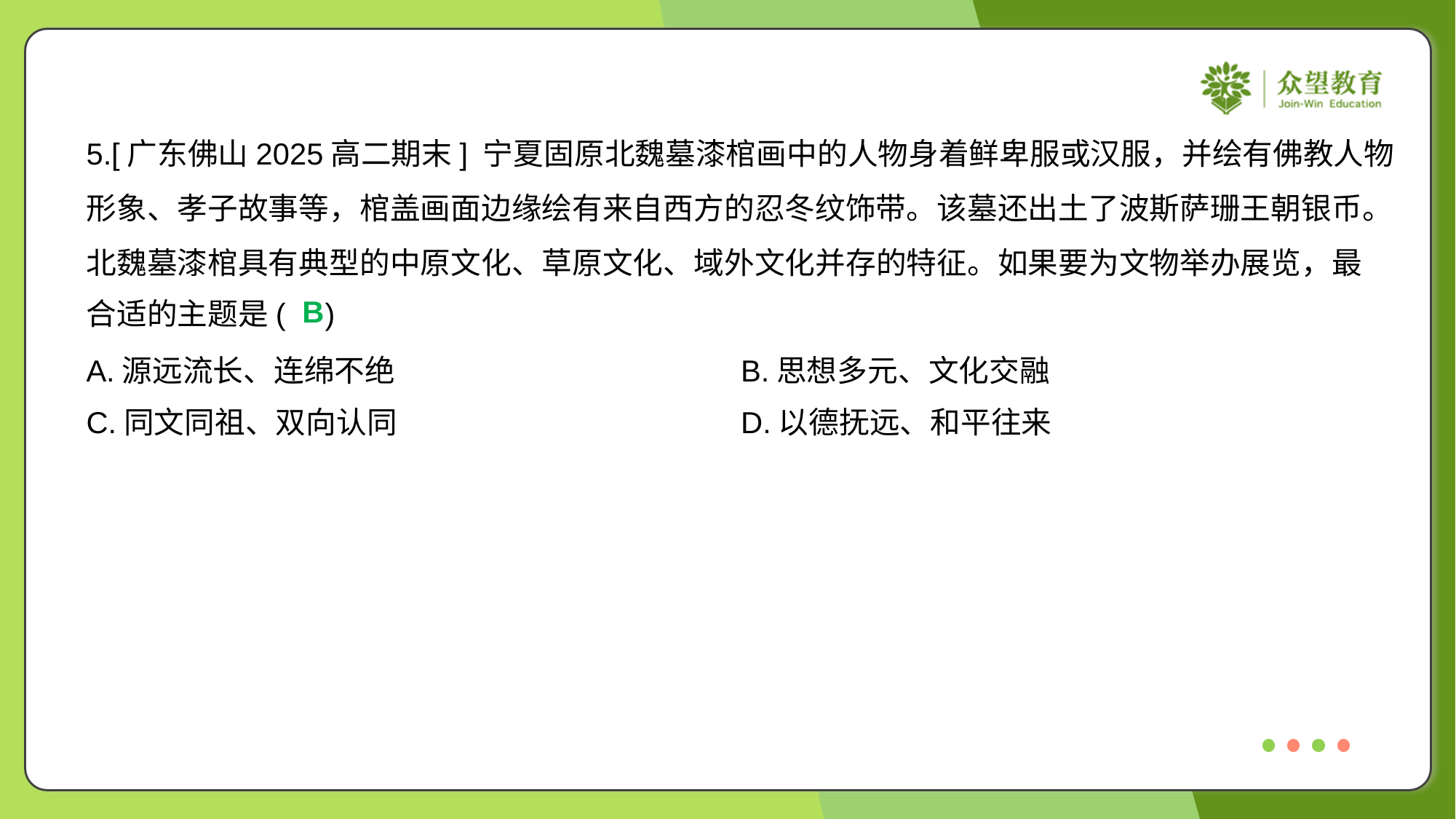

5.[广东佛山2025高二期末] 宁夏固原北魏墓漆棺画中的人物身着鲜卑服或汉服，并绘有佛教人物
形象、孝子故事等，棺盖画面边缘绘有来自西方的忍冬纹饰带。该墓还出土了波斯萨珊王朝银币。
北魏墓漆棺具有典型的中原文化、草原文化、域外文化并存的特征。如果要为文物举办展览，最
合适的主题是(     )
B
A.源远流长、连绵不绝	B.思想多元、文化交融
C.同文同祖、双向认同	D.以德抚远、和平往来